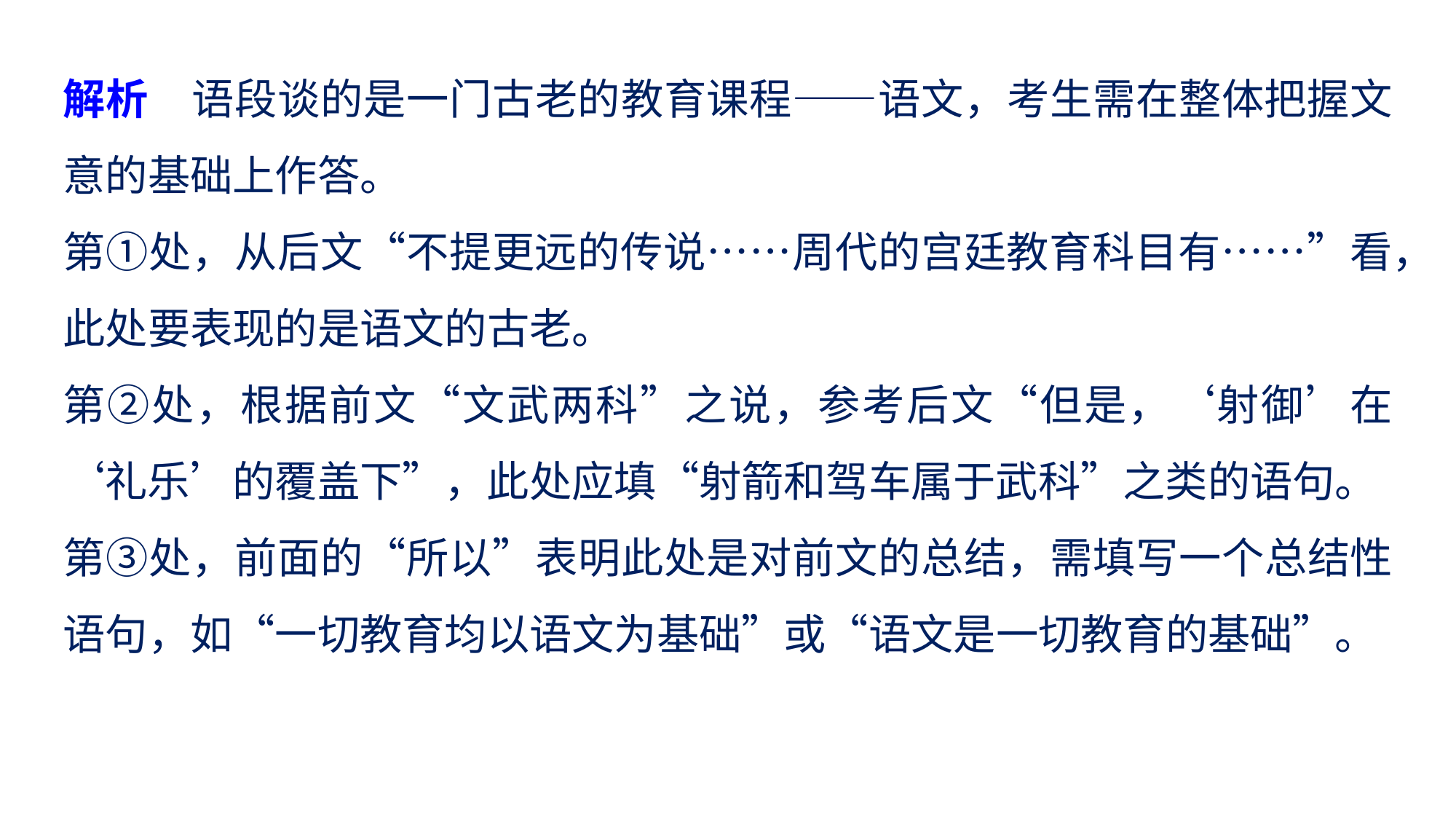

解析　语段谈的是一门古老的教育课程——语文，考生需在整体把握文意的基础上作答。
第①处，从后文“不提更远的传说……周代的宫廷教育科目有……”看，此处要表现的是语文的古老。
第②处，根据前文“文武两科”之说，参考后文“但是，‘射御’在‘礼乐’的覆盖下”，此处应填“射箭和驾车属于武科”之类的语句。
第③处，前面的“所以”表明此处是对前文的总结，需填写一个总结性语句，如“一切教育均以语文为基础”或“语文是一切教育的基础”。